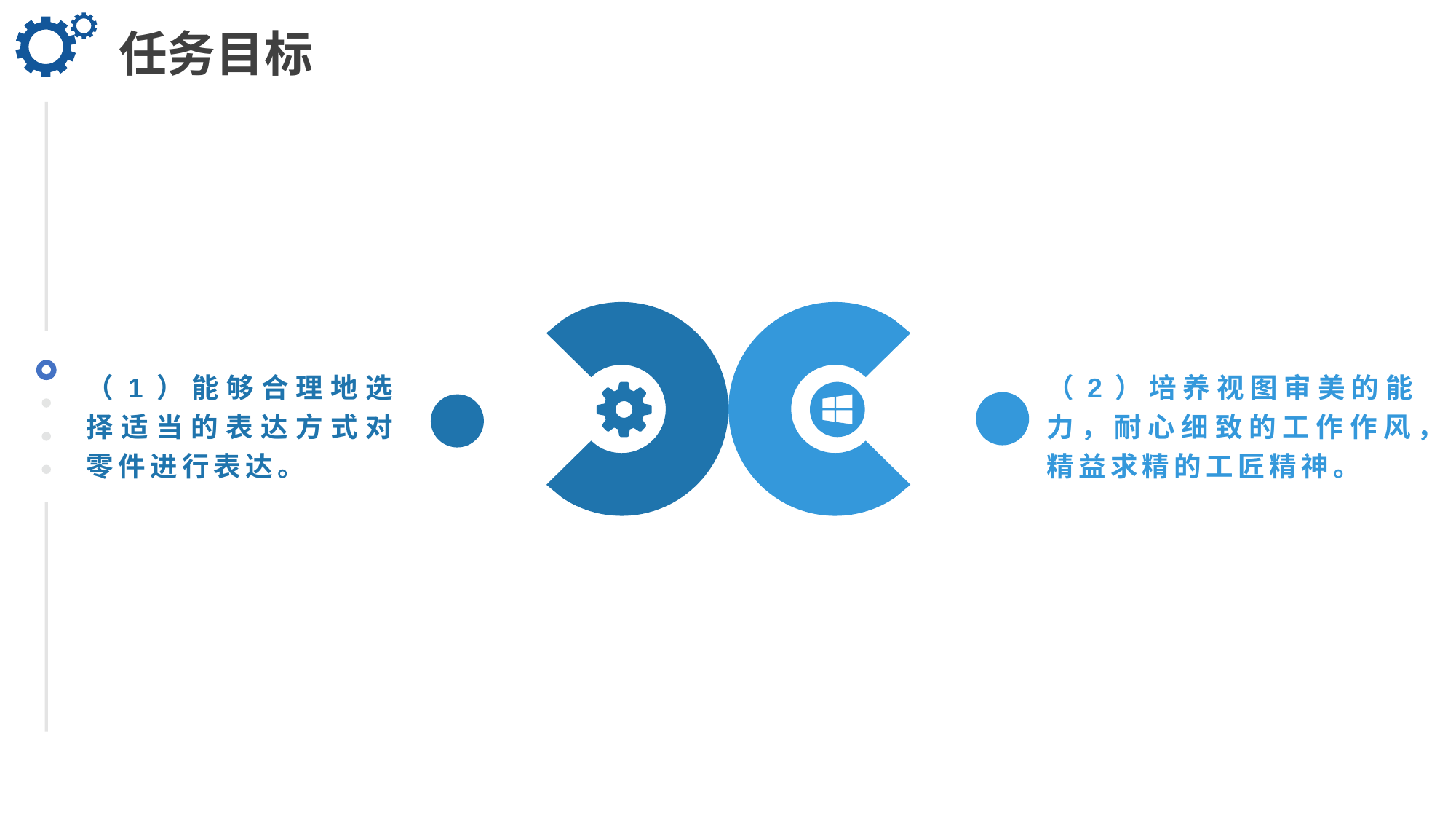

任务目标

（1）能够合理地选择适当的表达方式对零件进行表达。
（2）培养视图审美的能力，耐心细致的工作作风，精益求精的工匠精神。

40